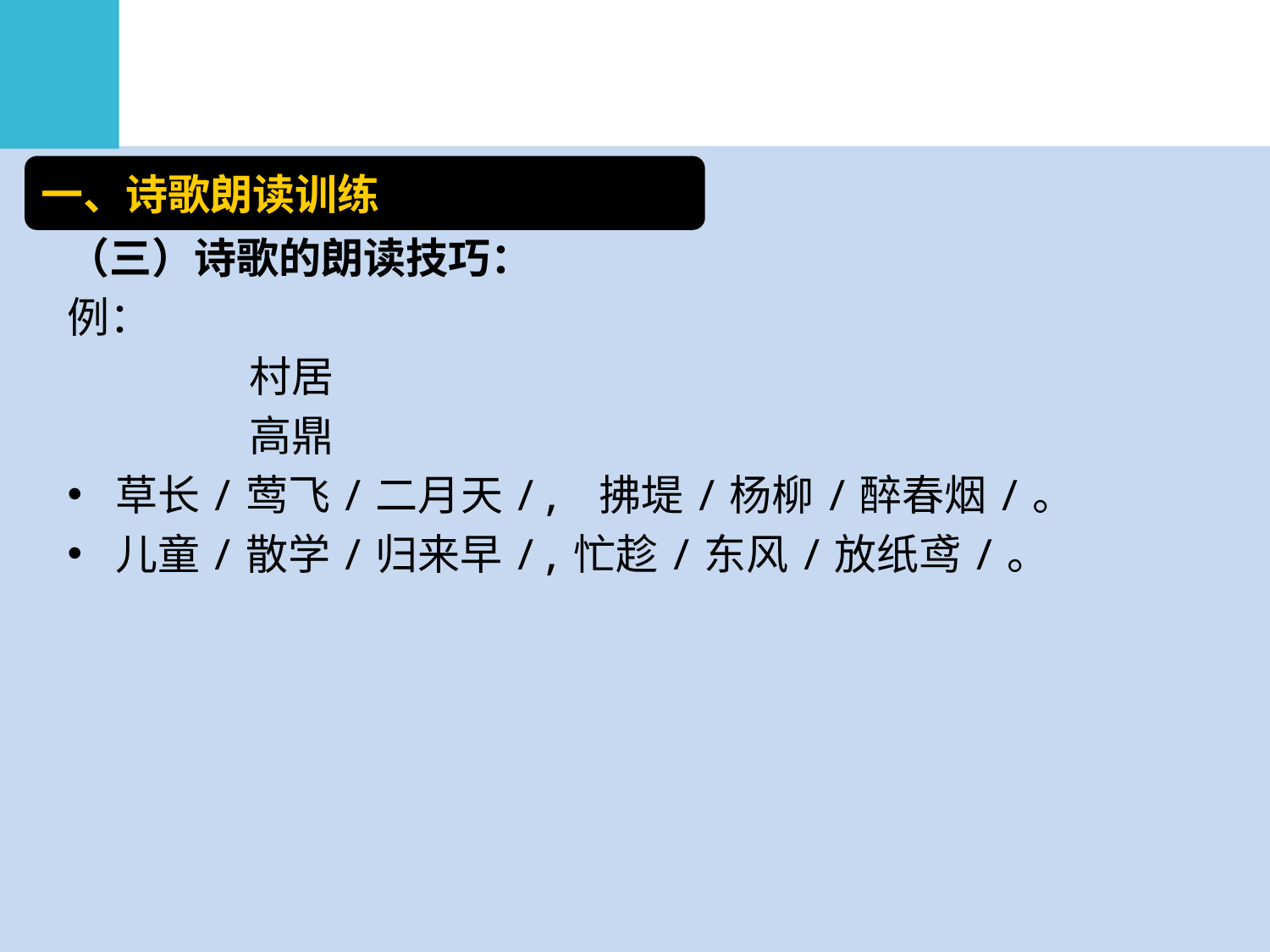

一、诗歌朗读训练

（三）诗歌的朗读技巧：
例：
                  村居
                  高鼎
草长/莺飞/二月天/, 拂堤/杨柳/醉春烟/。
儿童/散学/归来早/,忙趁/东风/放纸鸢/。